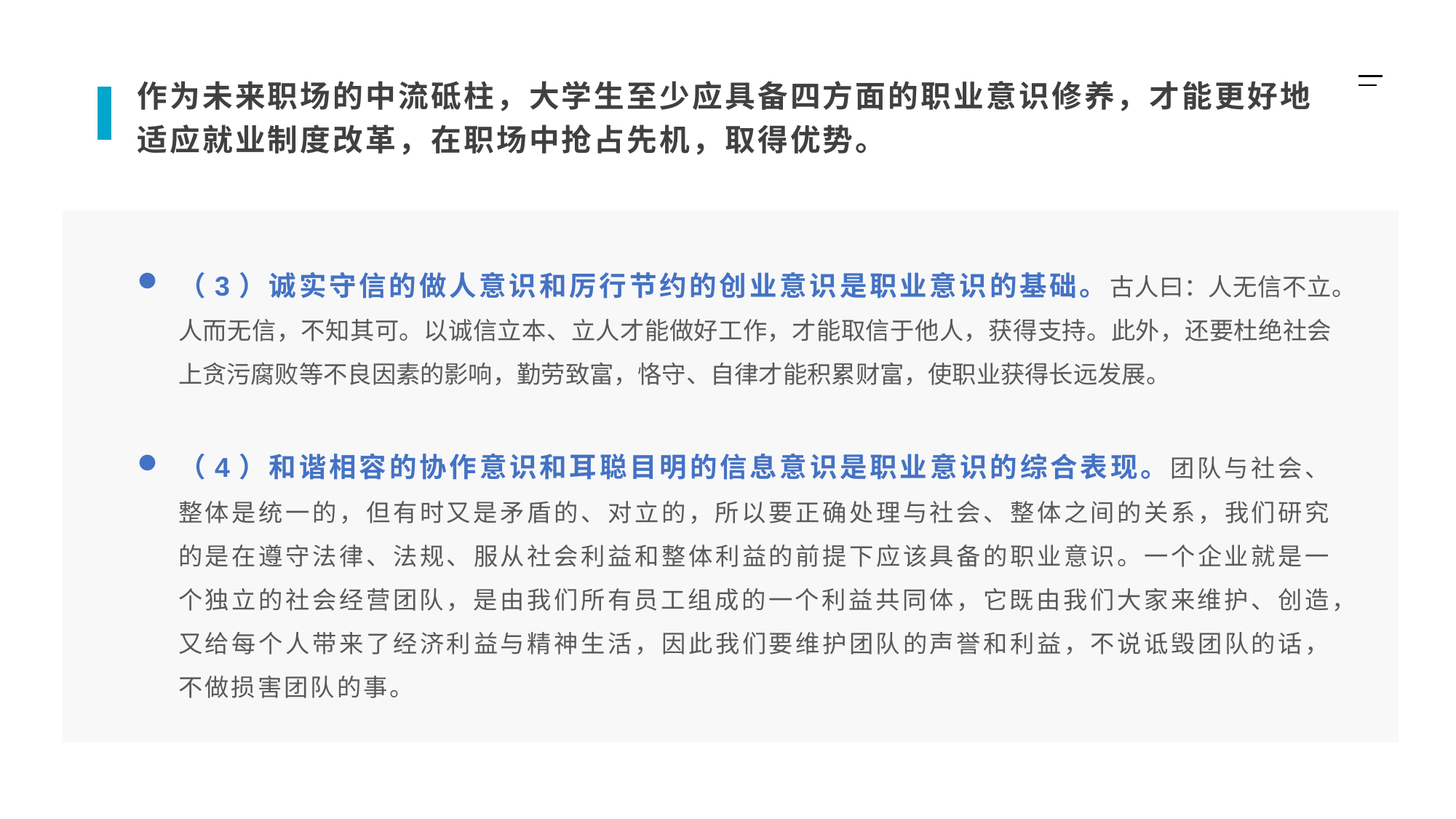

作为未来职场的中流砥柱，大学生至少应具备四方面的职业意识修养，才能更好地适应就业制度改革，在职场中抢占先机，取得优势。

（3）诚实守信的做人意识和厉行节约的创业意识是职业意识的基础。古人曰：人无信不立。人而无信，不知其可。以诚信立本、立人才能做好工作，才能取信于他人，获得支持。此外，还要杜绝社会上贪污腐败等不良因素的影响，勤劳致富，恪守、自律才能积累财富，使职业获得长远发展。
（4）和谐相容的协作意识和耳聪目明的信息意识是职业意识的综合表现。团队与社会、整体是统一的，但有时又是矛盾的、对立的，所以要正确处理与社会、整体之间的关系，我们研究的是在遵守法律、法规、服从社会利益和整体利益的前提下应该具备的职业意识。一个企业就是一个独立的社会经营团队，是由我们所有员工组成的一个利益共同体，它既由我们大家来维护、创造，又给每个人带来了经济利益与精神生活，因此我们要维护团队的声誉和利益，不说诋毁团队的话，不做损害团队的事。